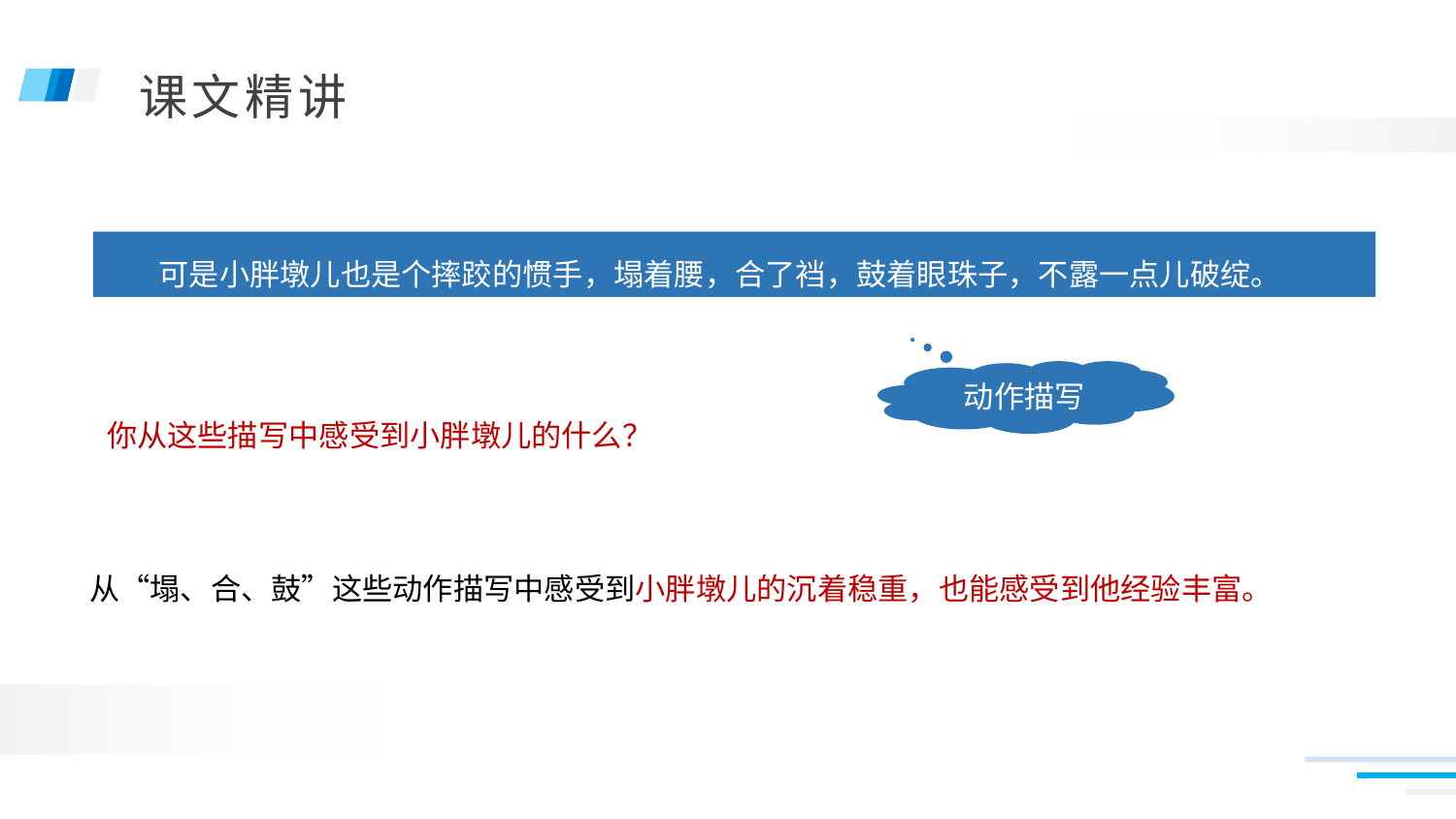

可是小胖墩儿也是个摔跤的惯手，塌着腰，合了裆，鼓着眼珠子，不露一点儿破绽。
    动作描写
你从这些描写中感受到小胖墩儿的什么？
从“塌、合、鼓”这些动作描写中感受到小胖墩儿的沉着稳重，也能感受到他经验丰富。